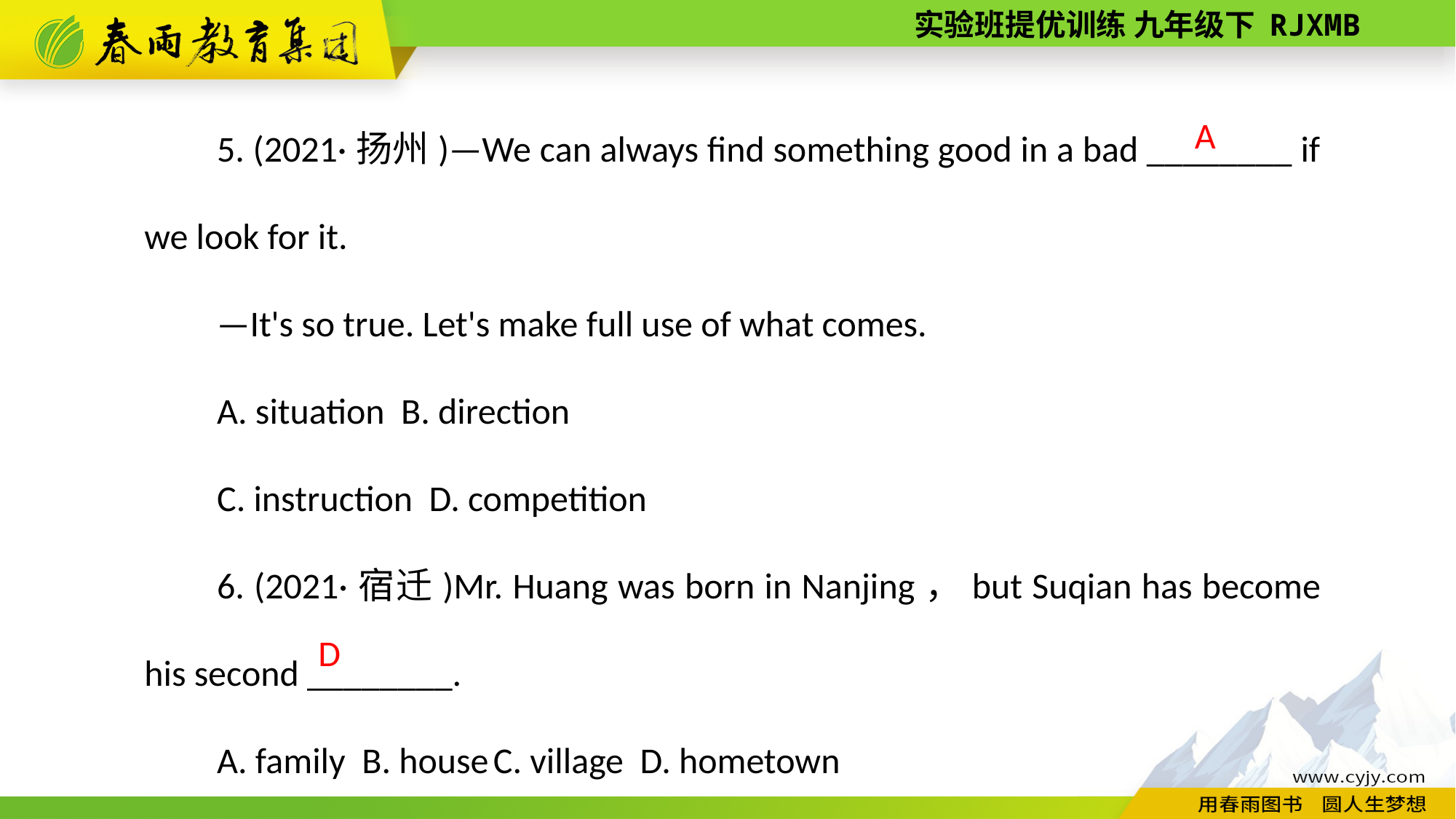

5. (2021·扬州)—We can always find something good in a bad ________ if we look for it.
—It's so true. Let's make full use of what comes.
A. situation  B. direction
C. instruction  D. competition
6. (2021·宿迁)Mr. Huang was born in Nanjing，but Suqian has become his second ________.
A. family  B. house C. village  D. hometown
A
D